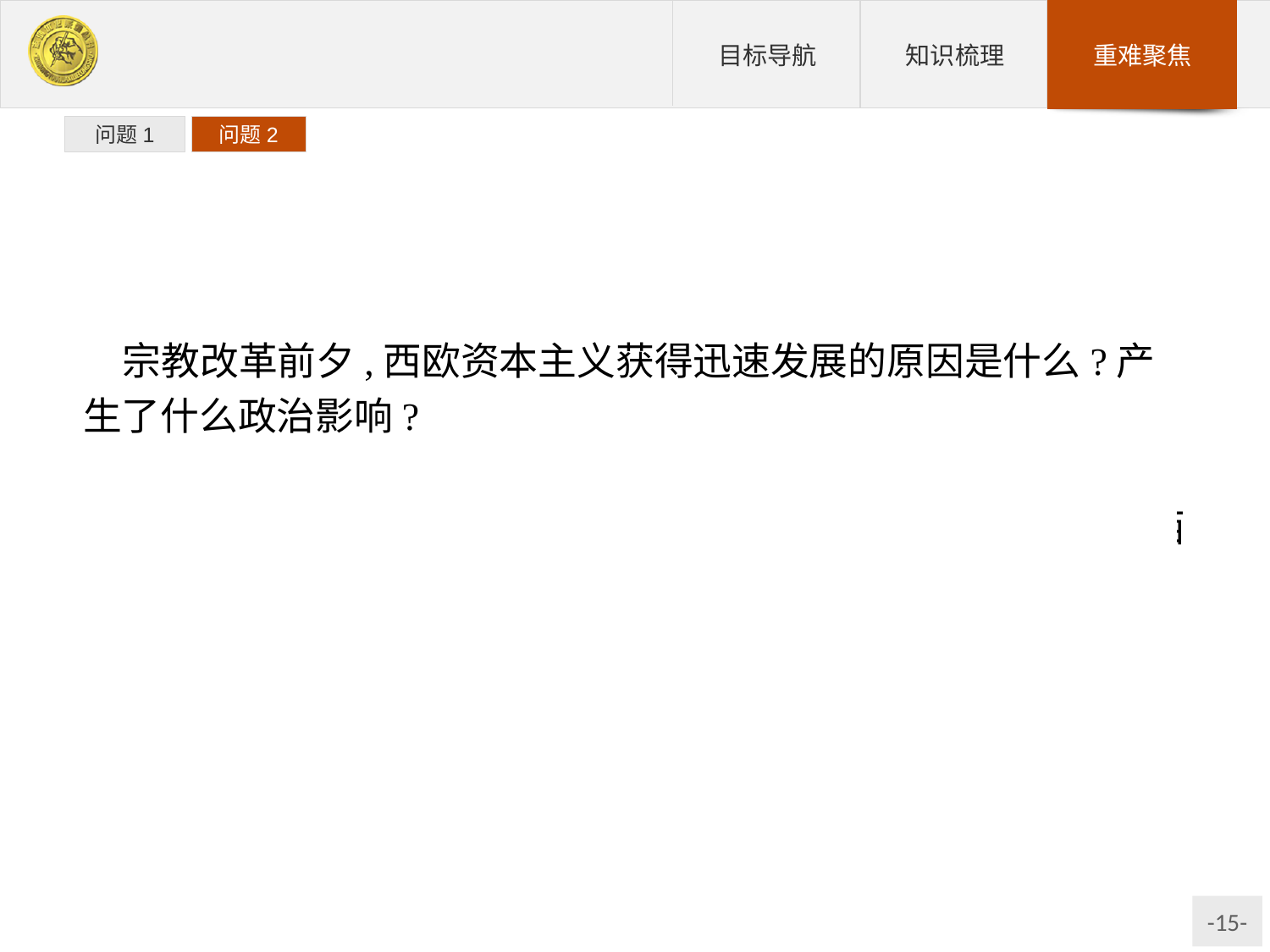

问题1
问题2
宗教改革前夕,西欧资本主义获得迅速发展的原因是什么?产生了什么政治影响?
(1)原因:①生产力的发展与技术的进步,推动了手工业部门的发展和商品经济的繁荣,导致了封建生产方式的逐渐瓦解,这是西欧资本主义获得发展的根本原因。②新航路开辟以后,西欧各国的海外贸易和殖民扩张日益拓展,促进了资本主义的发展。